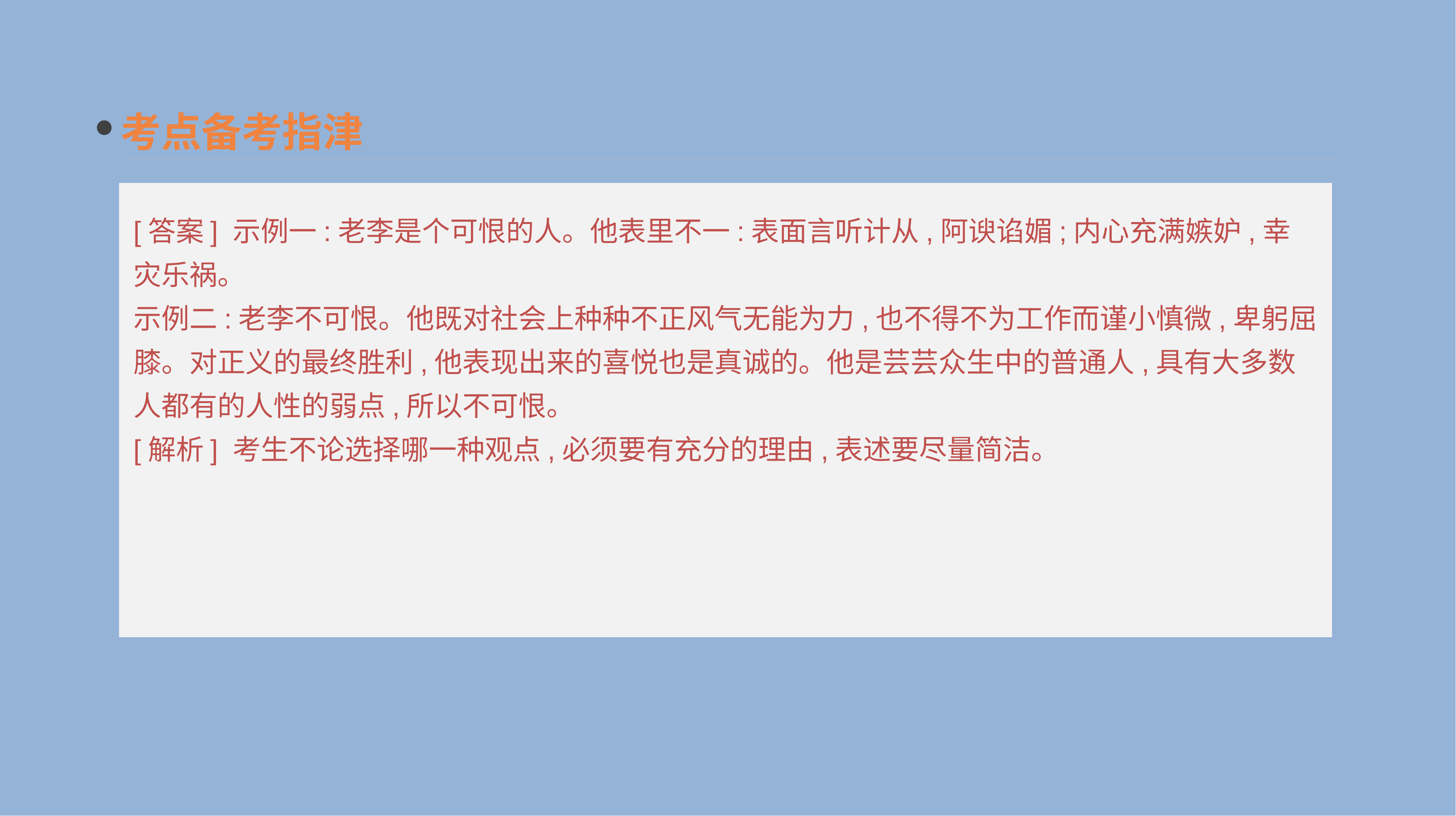

考点备考指津

[答案] 示例一:老李是个可恨的人。他表里不一:表面言听计从,阿谀谄媚;内心充满嫉妒,幸灾乐祸。
示例二:老李不可恨。他既对社会上种种不正风气无能为力,也不得不为工作而谨小慎微,卑躬屈膝。对正义的最终胜利,他表现出来的喜悦也是真诚的。他是芸芸众生中的普通人,具有大多数人都有的人性的弱点,所以不可恨。
[解析] 考生不论选择哪一种观点,必须要有充分的理由,表述要尽量简洁。